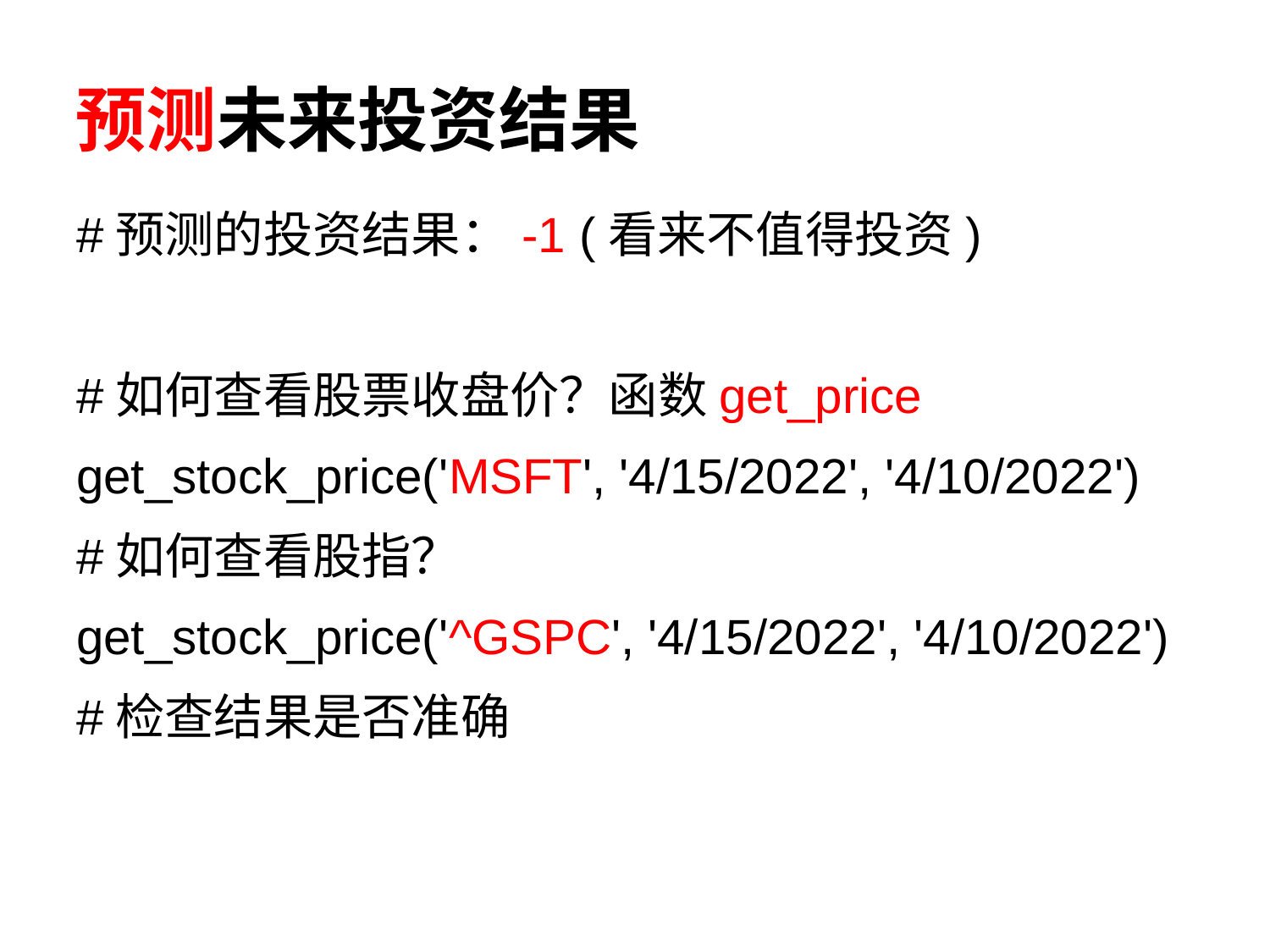

# 预测未来投资结果
#预测的投资结果：-1 (看来不值得投资)

#如何查看股票收盘价？函数get_price
get_stock_price('MSFT', '4/15/2022', '4/10/2022')
#如何查看股指？
get_stock_price('^GSPC', '4/15/2022', '4/10/2022')
#检查结果是否准确